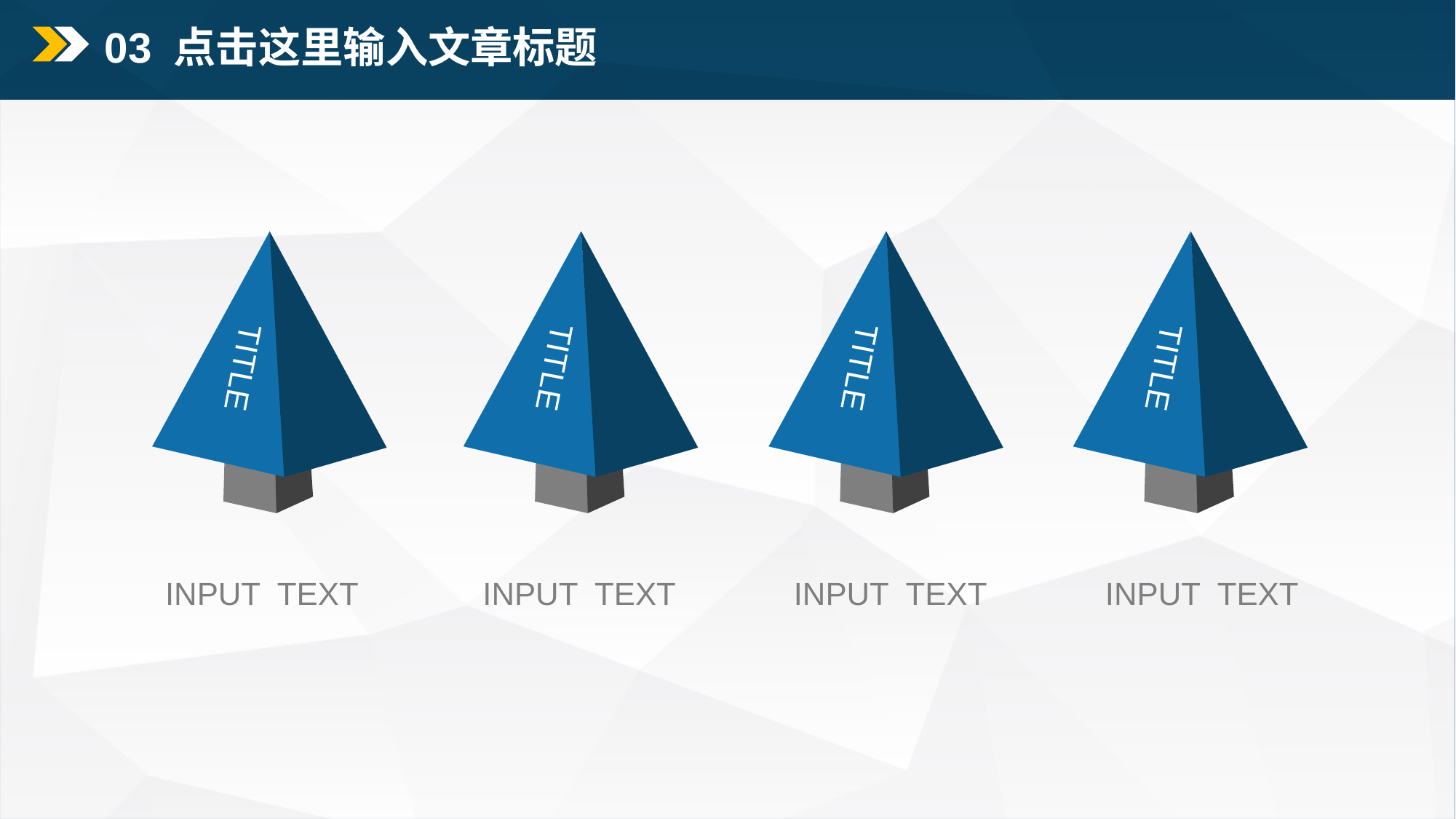

03 点击这里输入文章标题

TITLE
TITLE
TITLE
TITLE

INPUT  TEXT
INPUT  TEXT
INPUT  TEXT
INPUT  TEXT